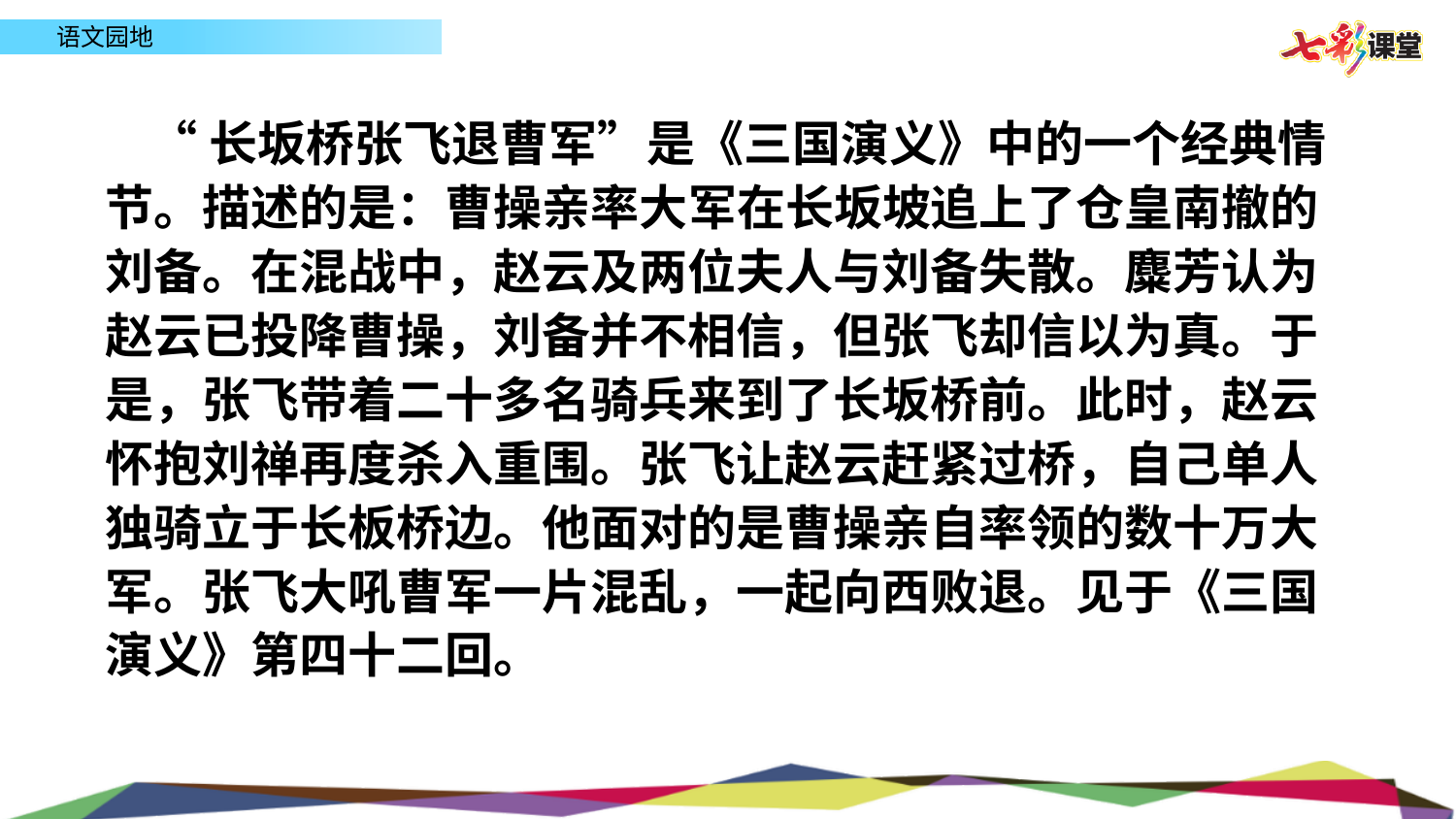

“长坂桥张飞退曹军”是《三国演义》中的一个经典情节。描述的是：曹操亲率大军在长坂坡追上了仓皇南撤的刘备。在混战中，赵云及两位夫人与刘备失散。麋芳认为赵云已投降曹操，刘备并不相信，但张飞却信以为真。于是，张飞带着二十多名骑兵来到了长坂桥前。此时，赵云怀抱刘禅再度杀入重围。张飞让赵云赶紧过桥，自己单人独骑立于长板桥边。他面对的是曹操亲自率领的数十万大军。张飞大吼曹军一片混乱，一起向西败退。见于《三国演义》第四十二回。